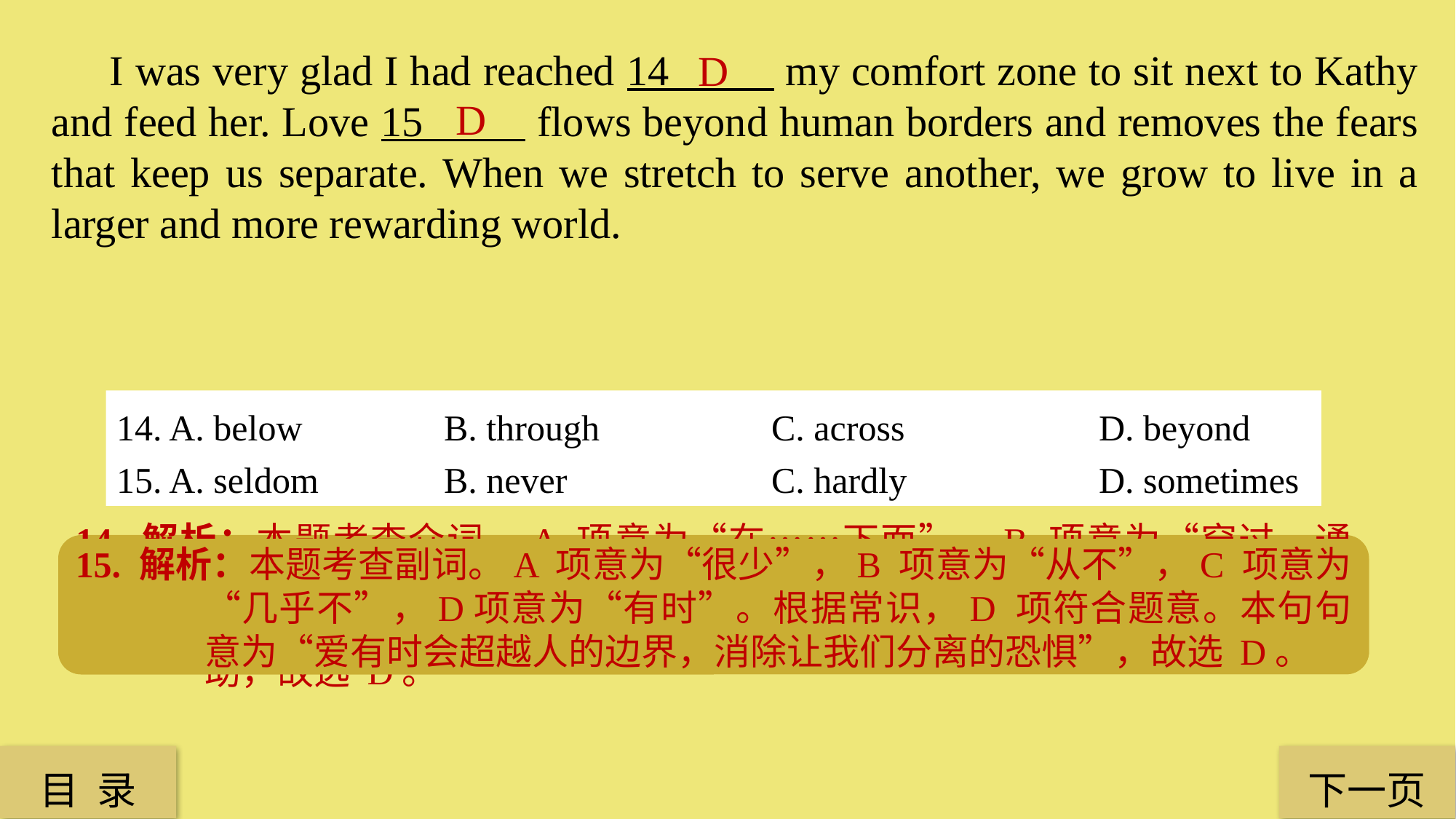

I was very glad I had reached 14          my comfort zone to sit next to Kathy and feed her. Love 15          flows beyond human borders and removes the fears that keep us separate. When we stretch to serve another, we grow to live in a larger and more rewarding world.
D
D
14. A. below 		B. through 		C. across 		D. beyond
15. A. seldom 		B. never 		C. hardly 		D. sometimes
14. 解析：本题考查介词。A 项意为“在……下面”，B 项意为“穿过，通过”，C 项意为 “ 横过”，D 项意为“超过，超出”。句意是：我非常开心能超越自己的舒适范围和 Kathy 坐在一起，给她提供（喂食）帮助，故选 D。
15. 解析：本题考查副词。A 项意为“很少”，B 项意为“从不”，C 项意为“几乎不”，D项意为“有时”。根据常识，D 项符合题意。本句句意为“爱有时会超越人的边界，消除让我们分离的恐惧”，故选 D。